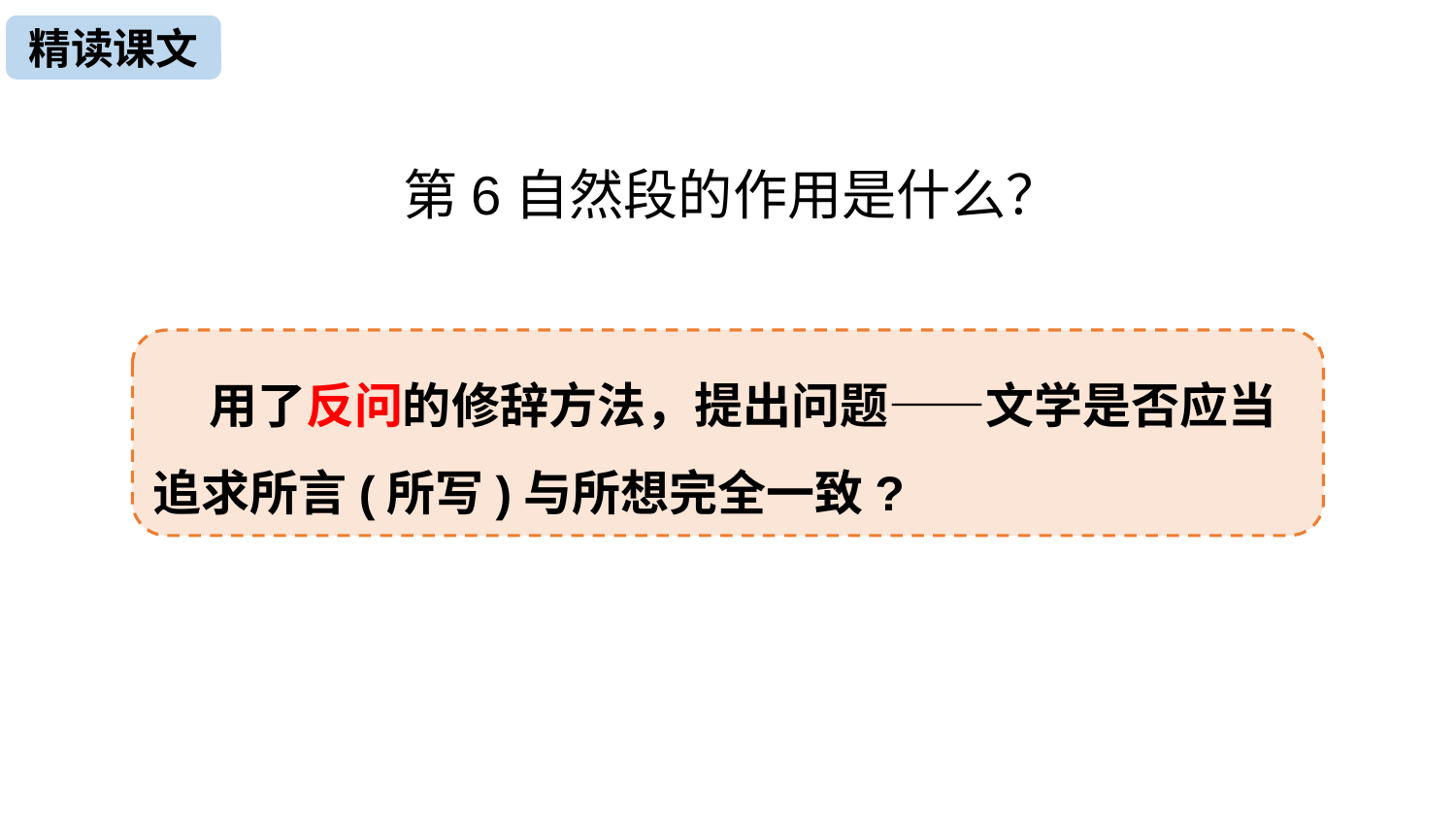

精读课文
第6自然段的作用是什么？
    用了反问的修辞方法，提出问题——文学是否应当追求所言(所写)与所想完全一致?